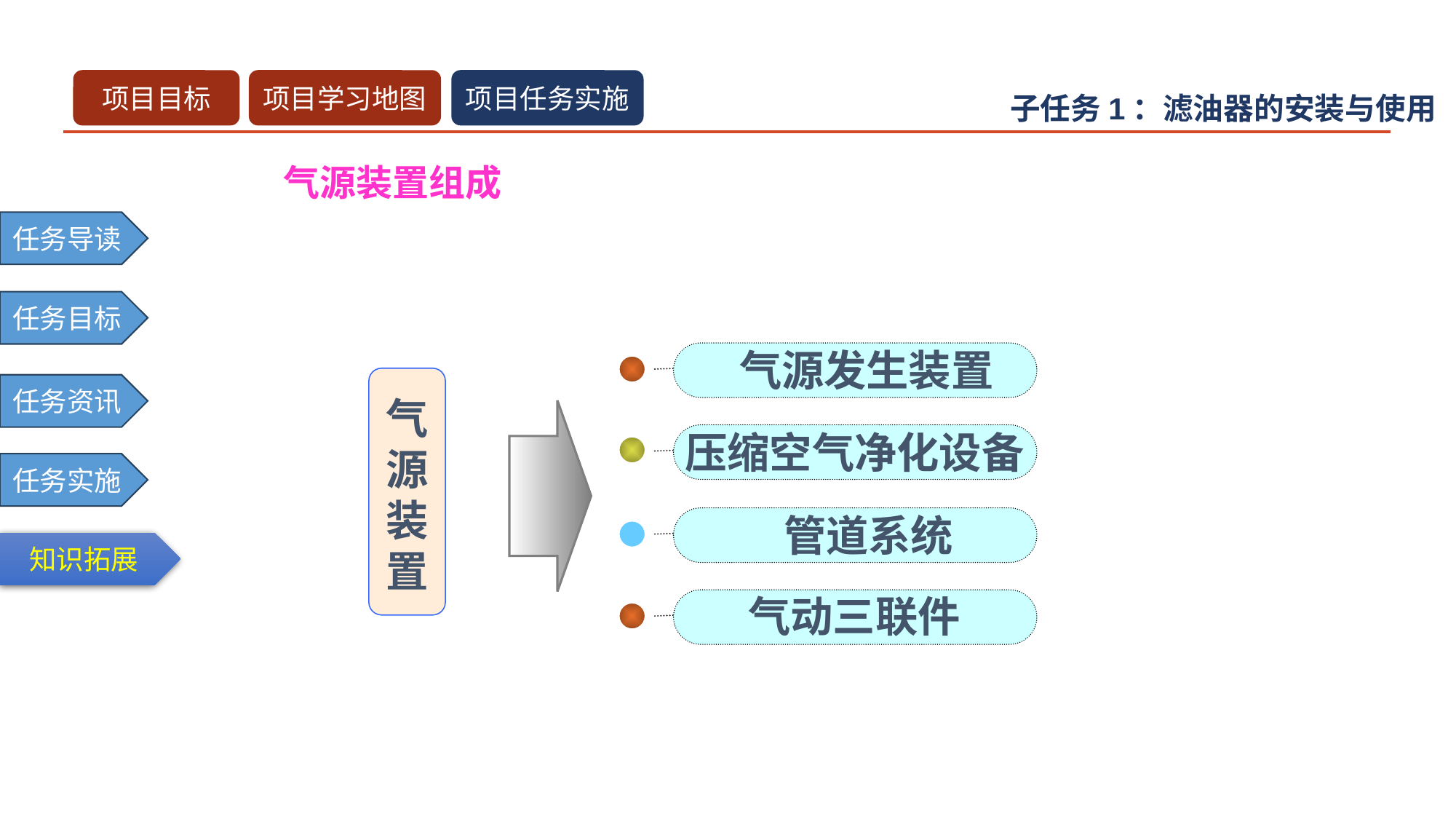

气源装置组成
气源发生装置

气源装置

压缩空气净化设备

管道系统

气动三联件